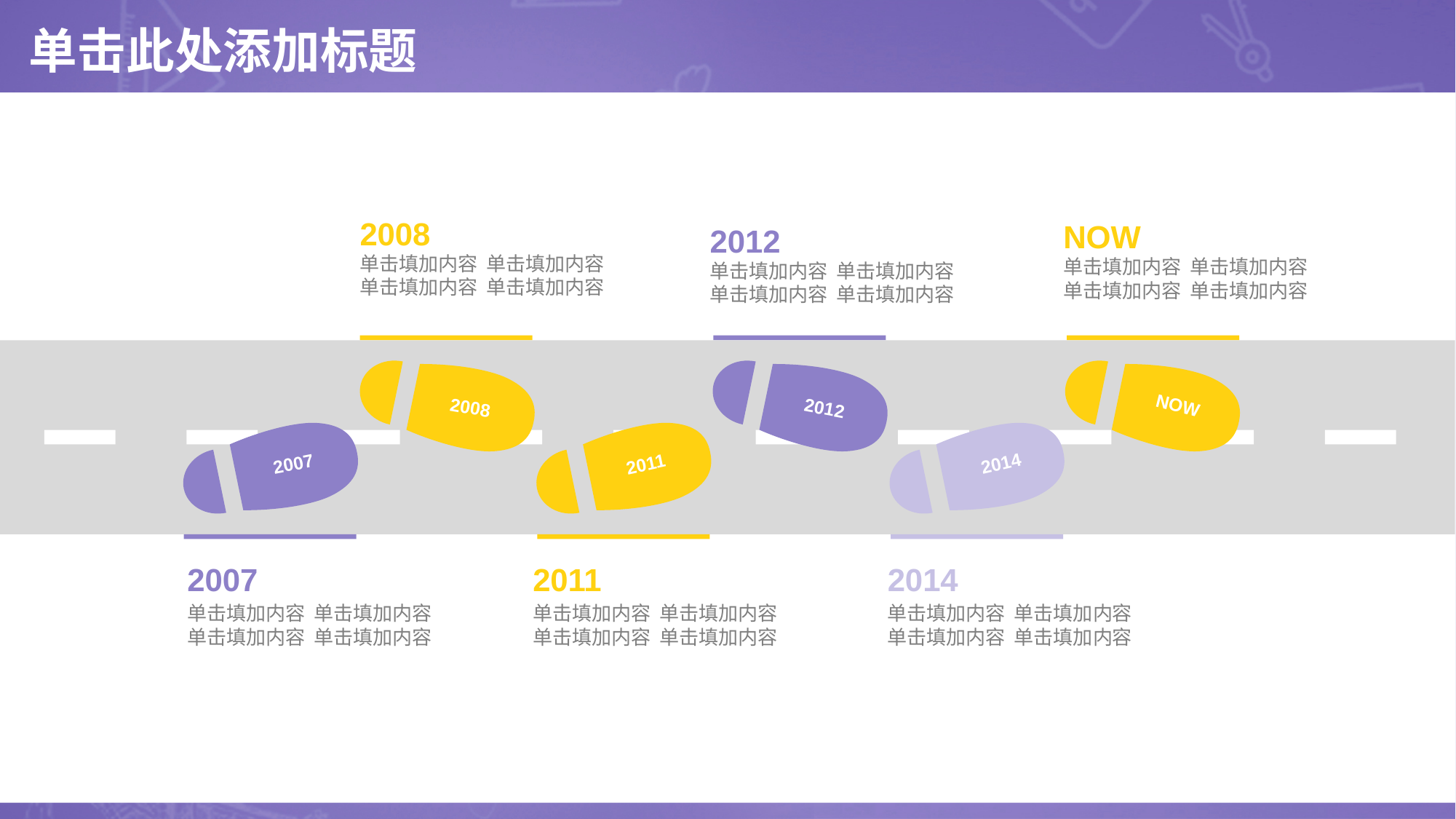

# 单击此处添加标题
2008
NOW
2012
单击填加内容  单击填加内容
单击填加内容  单击填加内容
单击填加内容  单击填加内容
单击填加内容  单击填加内容
单击填加内容  单击填加内容
单击填加内容  单击填加内容

NOW
2008
2012

2014
2007
2011

2011
2007
2014
单击填加内容  单击填加内容
单击填加内容  单击填加内容
单击填加内容  单击填加内容
单击填加内容  单击填加内容
单击填加内容  单击填加内容
单击填加内容  单击填加内容